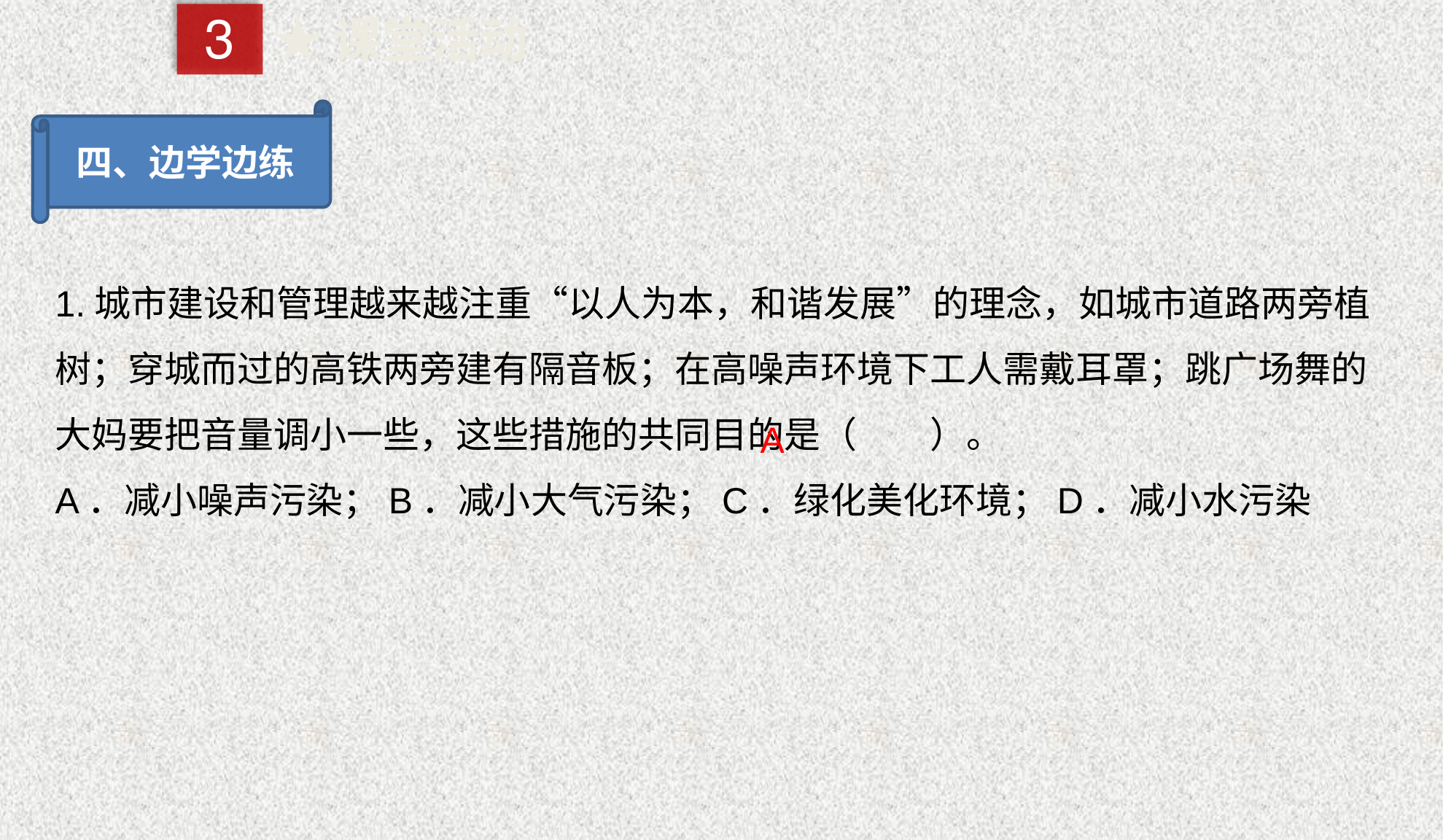

3
★课堂活动
四、边学边练
1.城市建设和管理越来越注重“以人为本，和谐发展”的理念，如城市道路两旁植树；穿城而过的高铁两旁建有隔音板；在高噪声环境下工人需戴耳罩；跳广场舞的大妈要把音量调小一些，这些措施的共同目的是（　　）。
A．减小噪声污染；B．减小大气污染；C．绿化美化环境；D．减小水污染
A